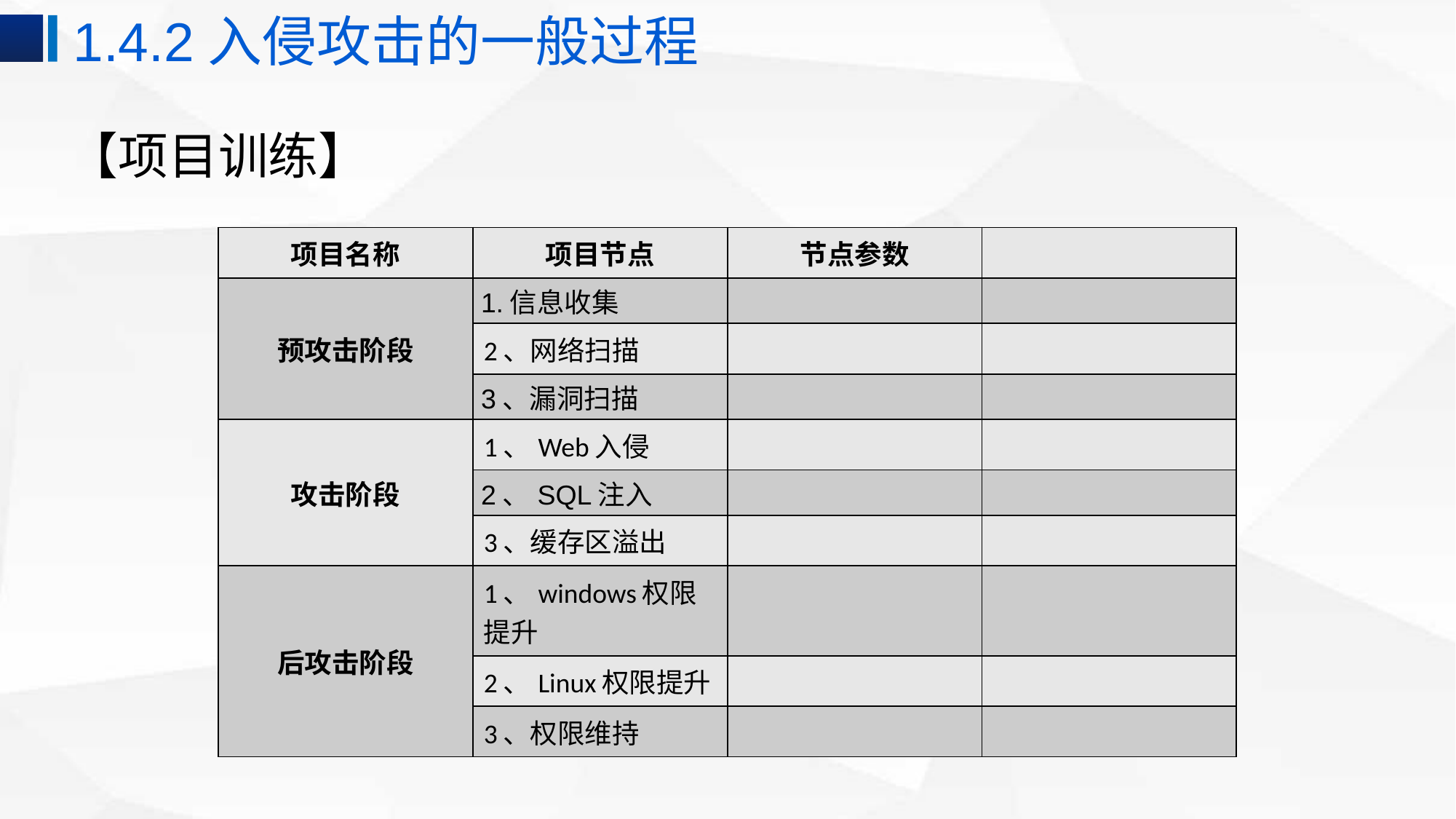

1.4.2入侵攻击的一般过程

# 【项目训练】
| 项目名称 | 项目节点 | 节点参数 |  |
| --- | --- | --- | --- |
| 预攻击阶段 | 1.信息收集 |  |  |
|  | 2、网络扫描 |  |  |
|  | 3、漏洞扫描 |  |  |
| 攻击阶段 | 1、Web入侵 |  |  |
|  | 2、SQL注入 |  |  |
|  | 3、缓存区溢出 |  |  |
| 后攻击阶段 | 1、windows权限提升 |  |  |
|  | 2、Linux权限提升 |  |  |
|  | 3、权限维持 |  |  |